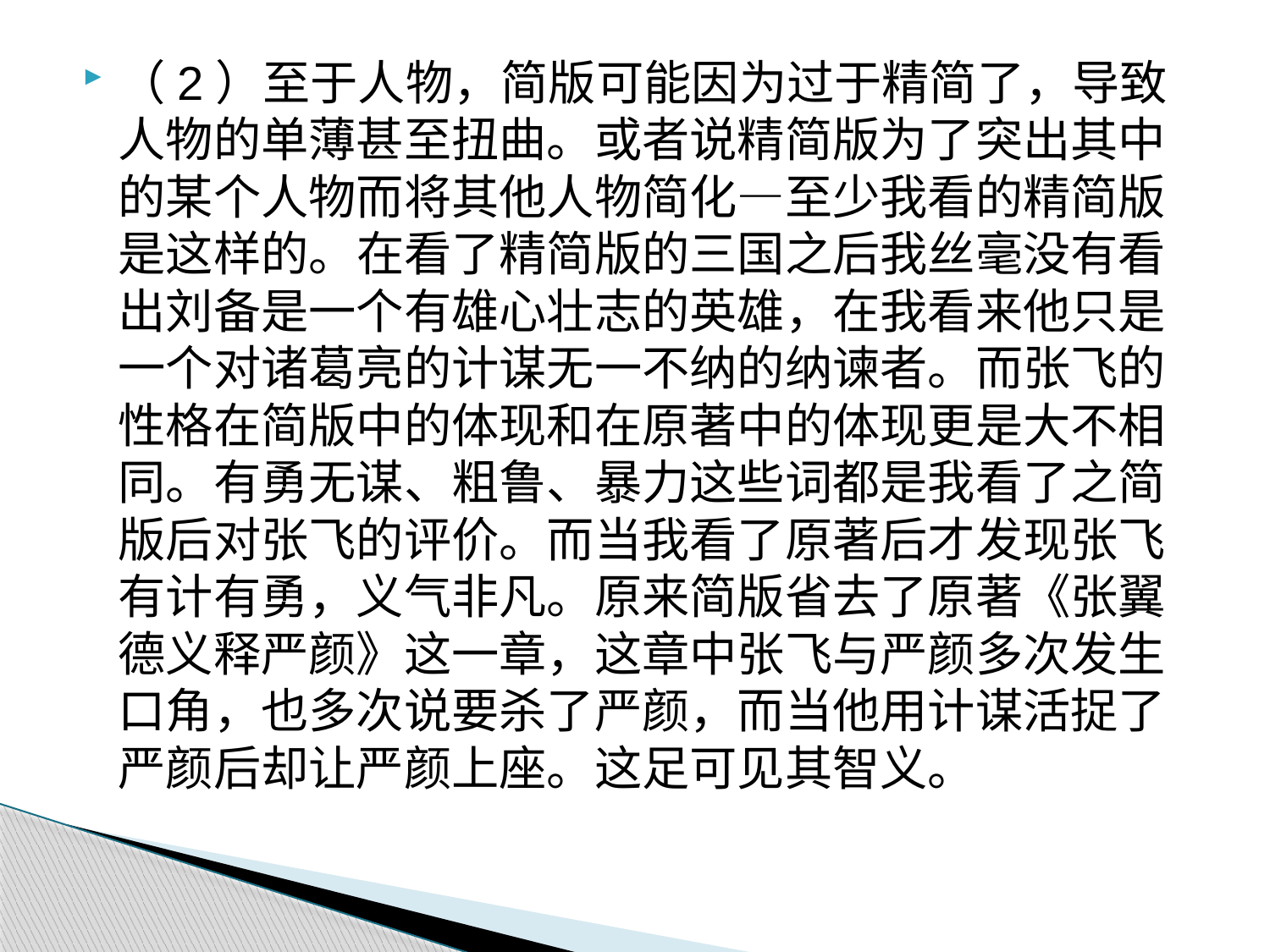

（2）至于人物，简版可能因为过于精简了，导致人物的单薄甚至扭曲。或者说精简版为了突出其中的某个人物而将其他人物简化—至少我看的精简版是这样的。在看了精简版的三国之后我丝毫没有看出刘备是一个有雄心壮志的英雄，在我看来他只是一个对诸葛亮的计谋无一不纳的纳谏者。而张飞的性格在简版中的体现和在原著中的体现更是大不相同。有勇无谋、粗鲁、暴力这些词都是我看了之简版后对张飞的评价。而当我看了原著后才发现张飞有计有勇，义气非凡。原来简版省去了原著《张翼德义释严颜》这一章，这章中张飞与严颜多次发生口角，也多次说要杀了严颜，而当他用计谋活捉了严颜后却让严颜上座。这足可见其智义。